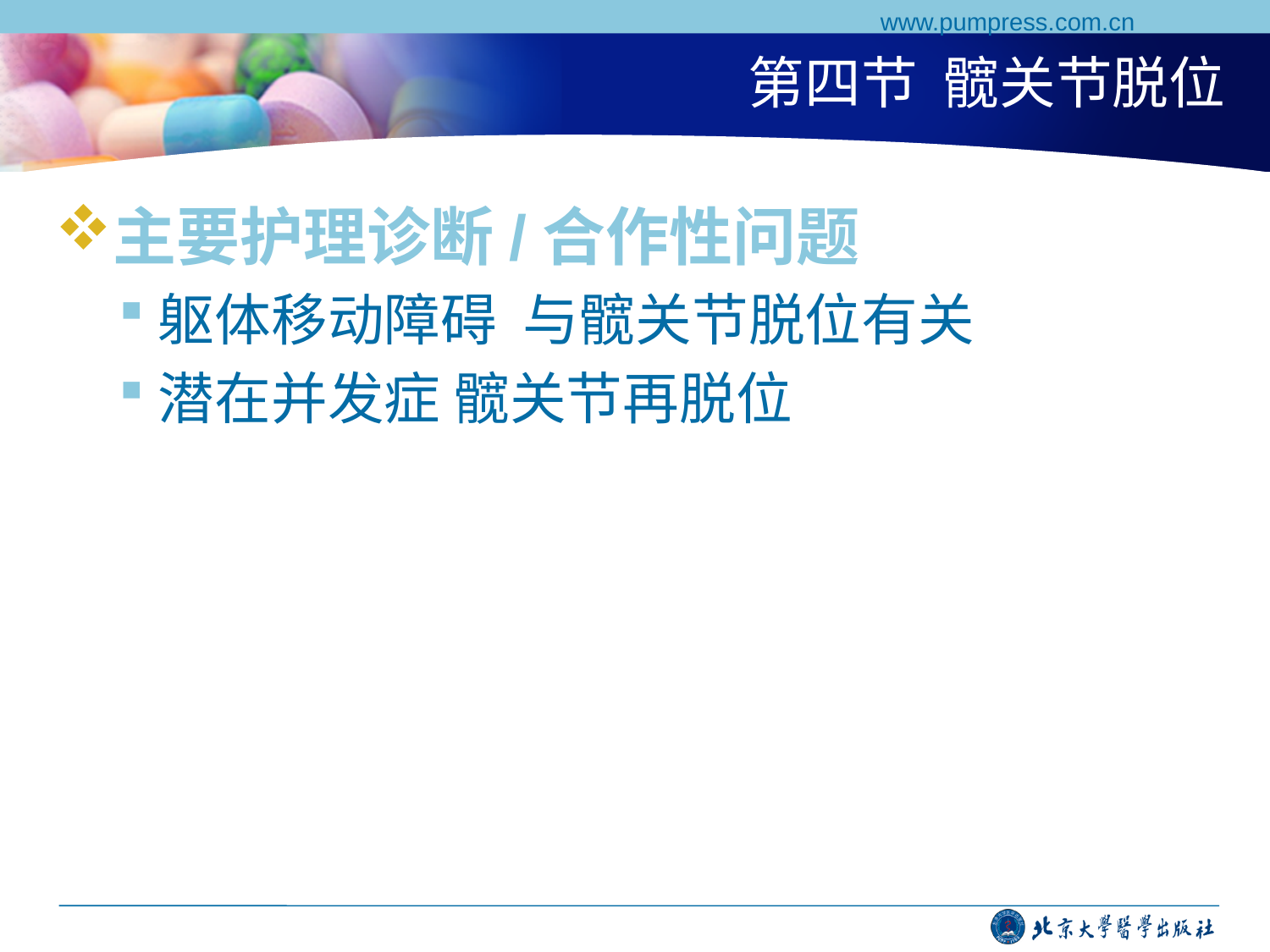

www.pumpress.com.cn
# 第四节  髋关节脱位
主要护理诊断/合作性问题
躯体移动障碍  与髋关节脱位有关
潜在并发症 髋关节再脱位